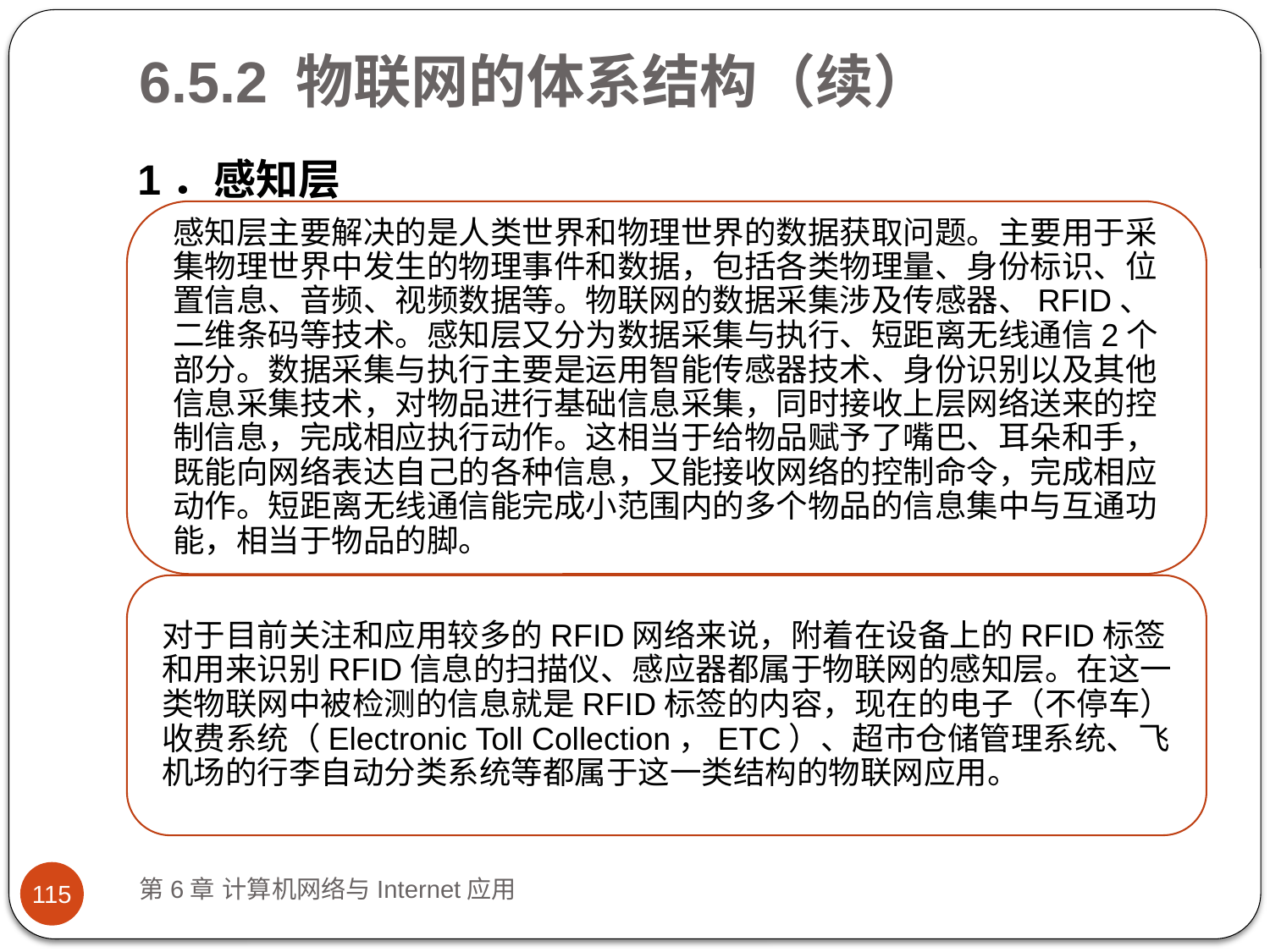

# 6.5.2 物联网的体系结构（续）
1．感知层

感知层主要解决的是人类世界和物理世界的数据获取问题。主要用于采集物理世界中发生的物理事件和数据，包括各类物理量、身份标识、位置信息、音频、视频数据等。物联网的数据采集涉及传感器、RFID、二维条码等技术。感知层又分为数据采集与执行、短距离无线通信2个部分。数据采集与执行主要是运用智能传感器技术、身份识别以及其他信息采集技术，对物品进行基础信息采集，同时接收上层网络送来的控制信息，完成相应执行动作。这相当于给物品赋予了嘴巴、耳朵和手，既能向网络表达自己的各种信息，又能接收网络的控制命令，完成相应动作。短距离无线通信能完成小范围内的多个物品的信息集中与互通功能，相当于物品的脚。
对于目前关注和应用较多的RFID网络来说，附着在设备上的RFID标签和用来识别RFID信息的扫描仪、感应器都属于物联网的感知层。在这一类物联网中被检测的信息就是RFID标签的内容，现在的电子（不停车）收费系统（Electronic Toll Collection，ETC）、超市仓储管理系统、飞机场的行李自动分类系统等都属于这一类结构的物联网应用。
第6章 计算机网络与Internet应用
115